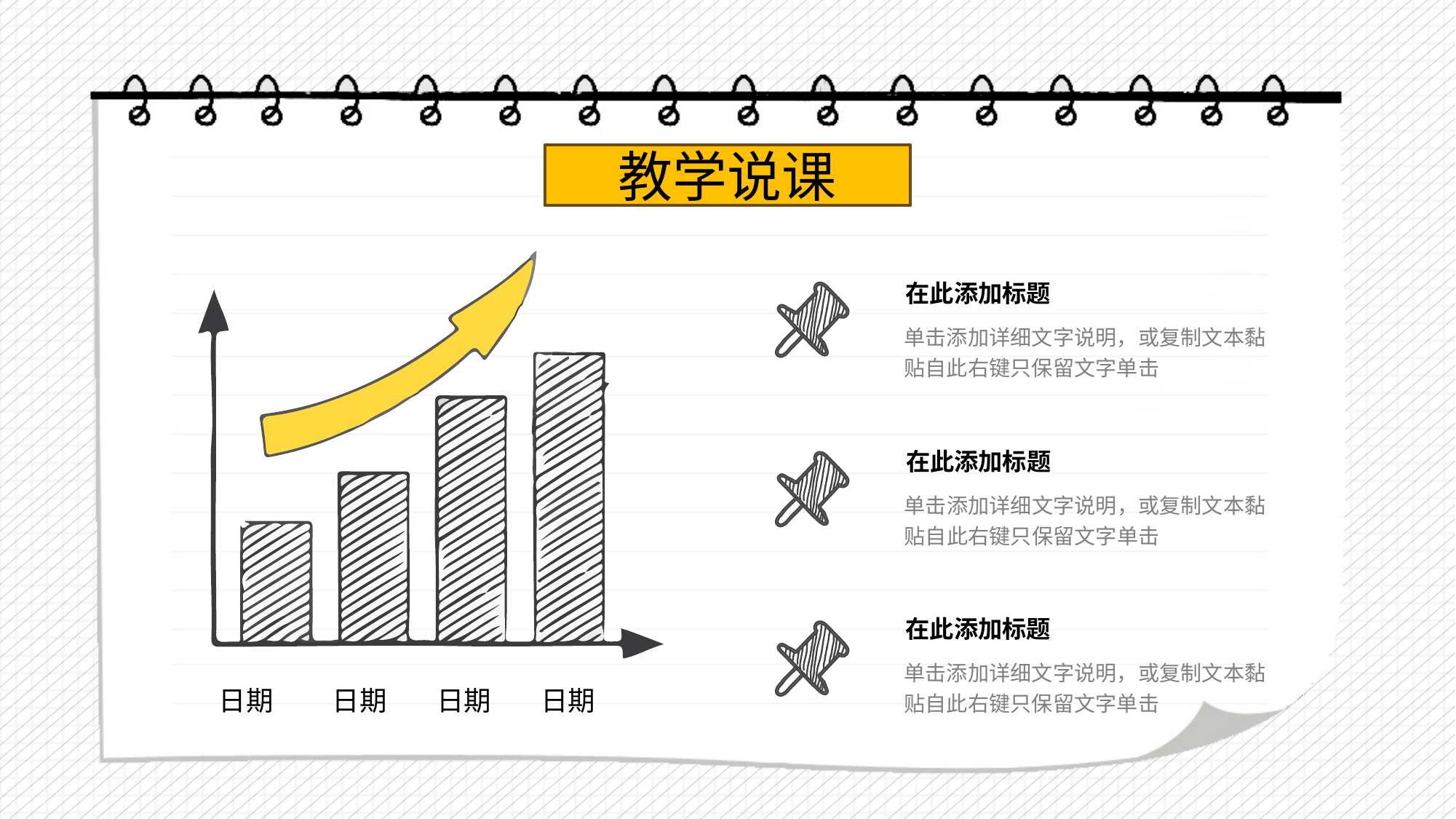

教学说课

在此添加标题

单击添加详细文字说明，或复制文本黏贴自此右键只保留文字单击
在此添加标题

单击添加详细文字说明，或复制文本黏贴自此右键只保留文字单击
在此添加标题

单击添加详细文字说明，或复制文本黏贴自此右键只保留文字单击
日期
日期
日期
日期